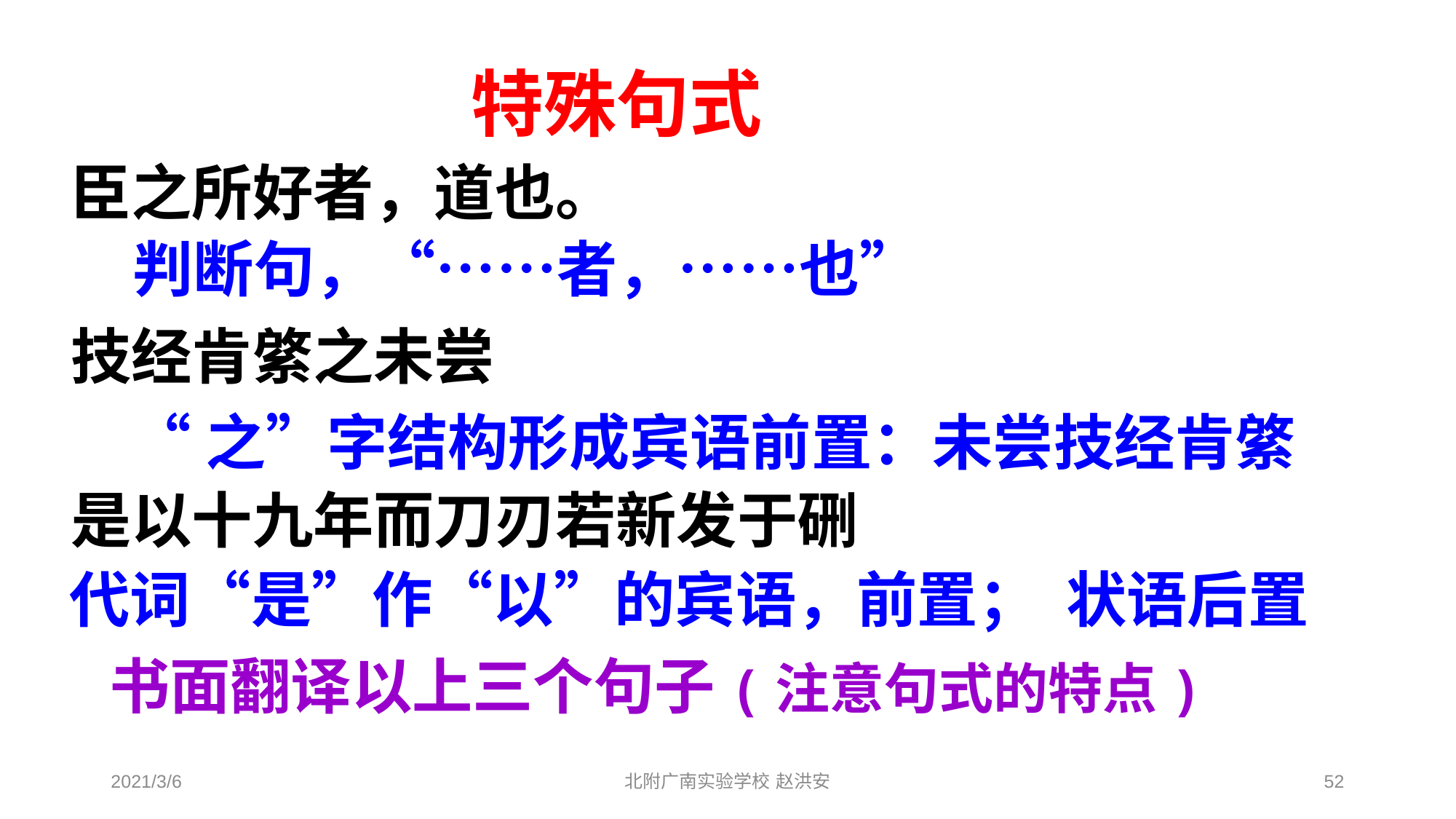

特殊句式
臣之所好者，道也。

技经肯綮之未尝

是以十九年而刀刃若新发于硎
判断句，“……者，……也”
“之”字结构形成宾语前置：未尝技经肯綮
代词“是”作“以”的宾语，前置；  状语后置
书面翻译以上三个句子(注意句式的特点)
2021/3/6
北附广南实验学校 赵洪安
52